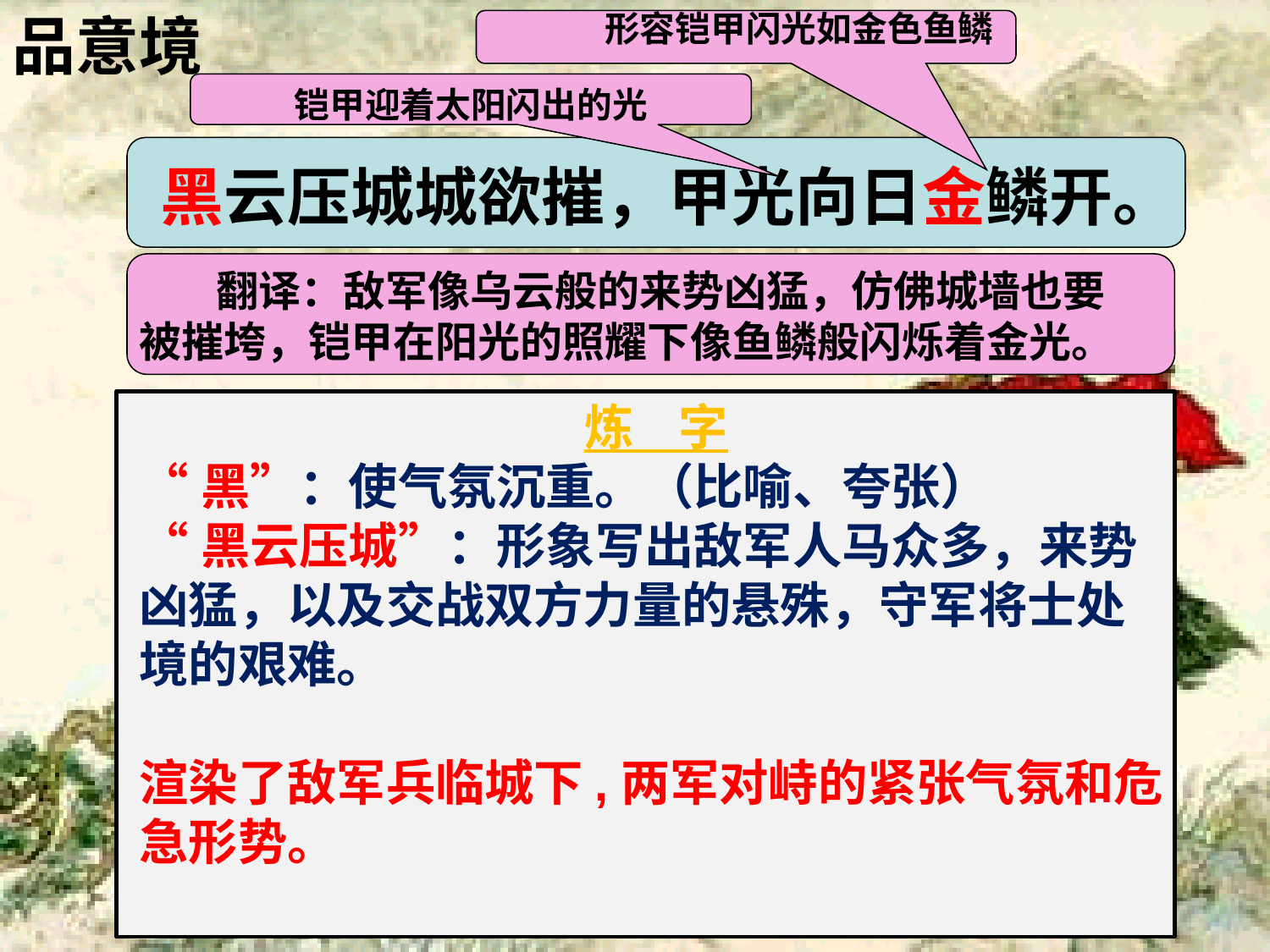

品意境
形容铠甲闪光如金色鱼鳞

铠甲迎着太阳闪出的光

黑云压城城欲摧，甲光向日金鳞开。

       翻译：敌军像乌云般的来势凶猛，仿佛城墙也要被摧垮，铠甲在阳光的照耀下像鱼鳞般闪烁着金光。
炼    字
“黑”：使气氛沉重。（比喻、夸张）
“黑云压城”：形象写出敌军人马众多，来势凶猛，以及交战双方力量的悬殊，守军将士处境的艰难。

渲染了敌军兵临城下,两军对峙的紧张气氛和危急形势。